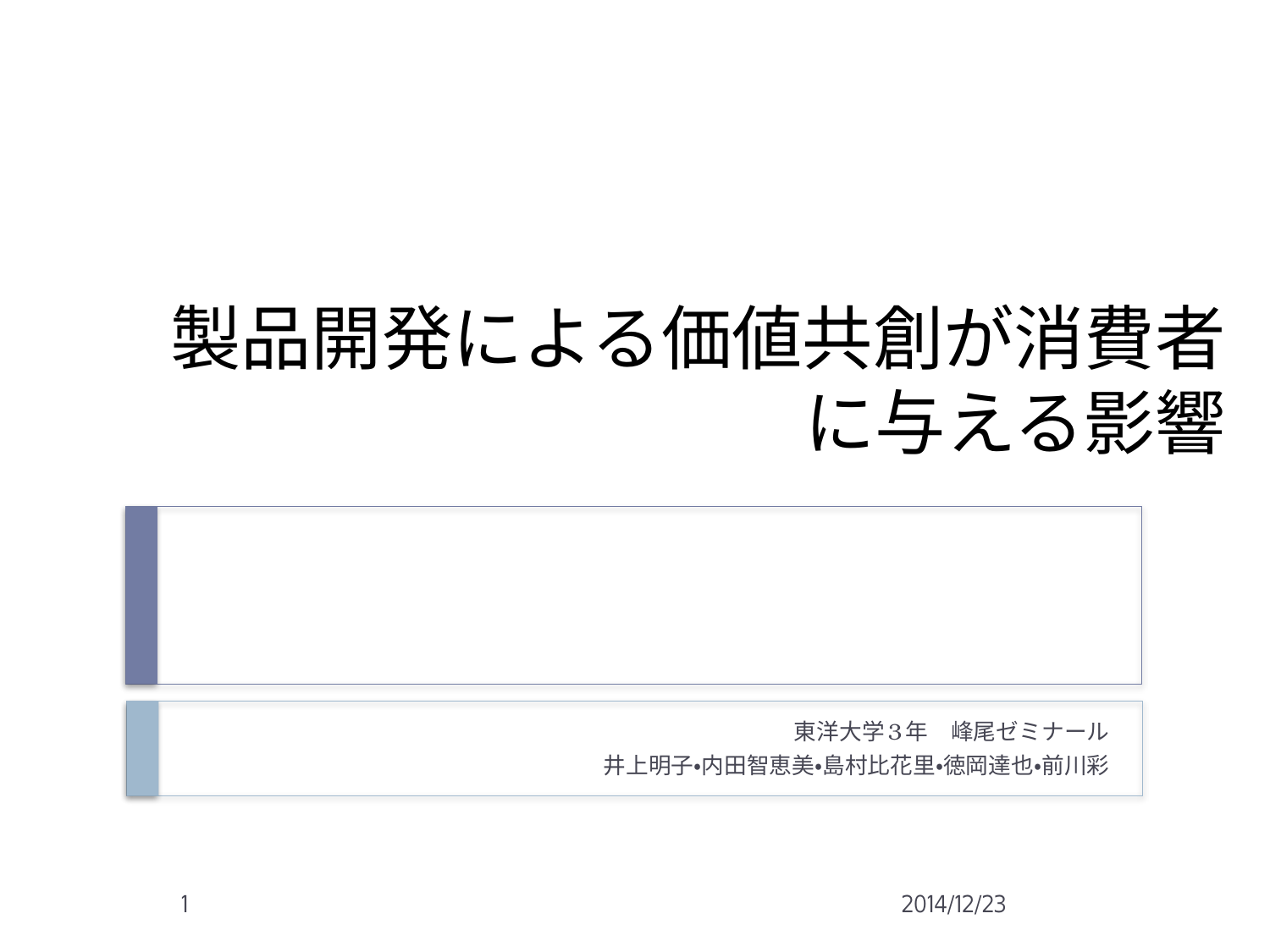

# 製品開発による価値共創が消費者に与える影響
東洋大学3年　峰尾ゼミナール
井上明子・内田智恵美・島村比花里・徳岡達也・前川彩
1
2014/12/23